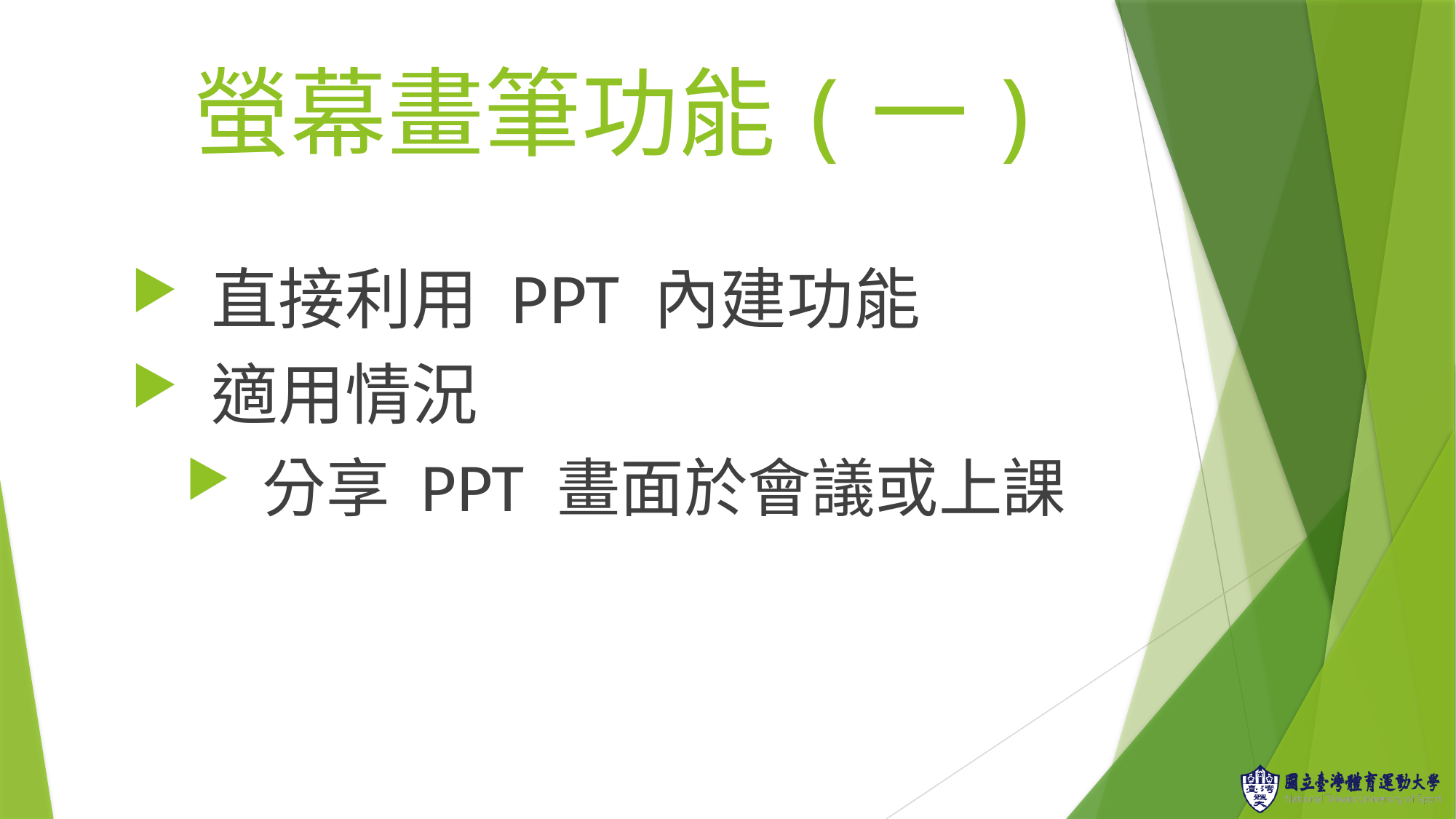

# 螢幕畫筆功能(一)
 直接利用 PPT 內建功能
 適用情況
 分享 PPT 畫面於會議或上課